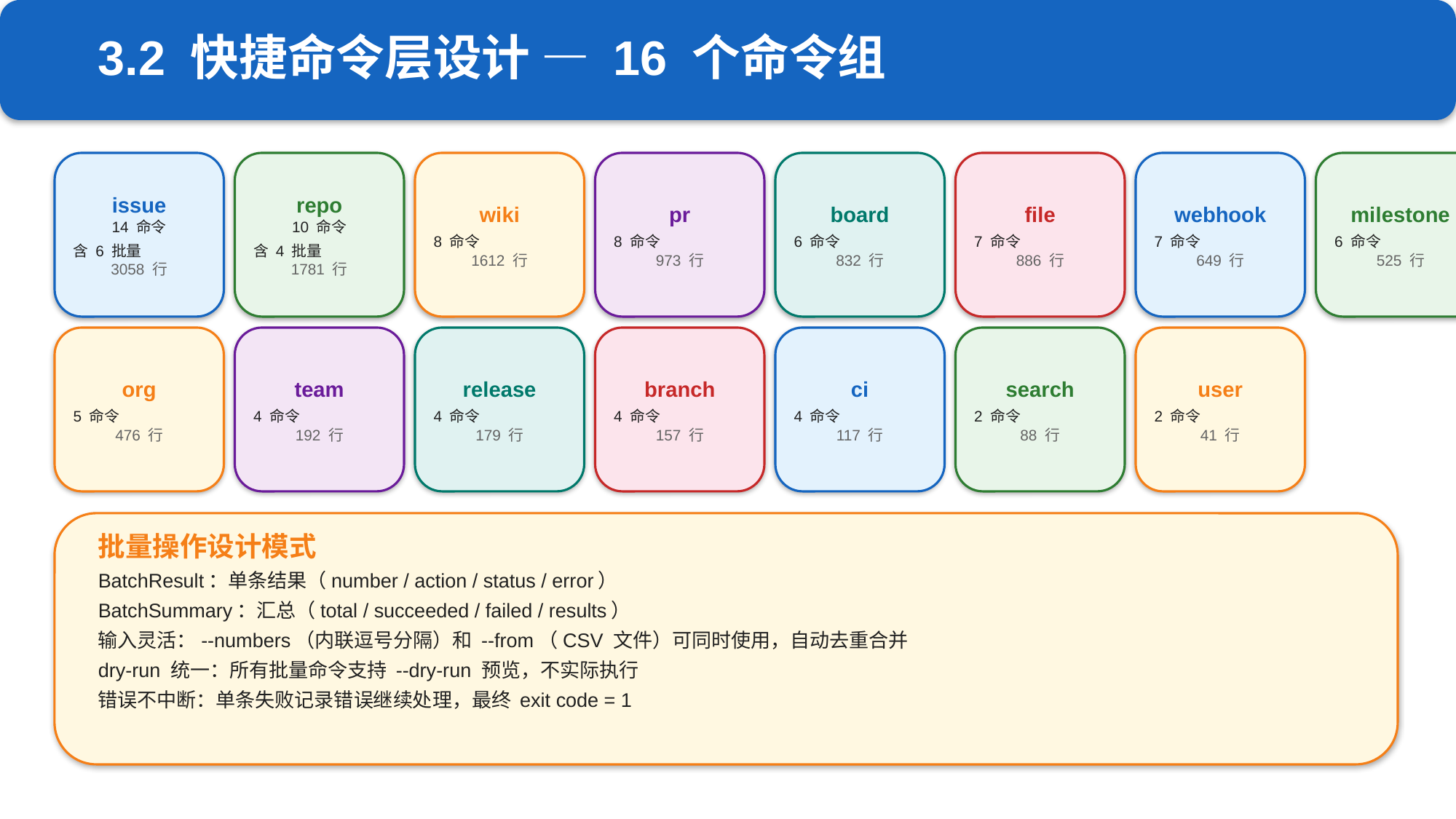

3.2 快捷命令层设计 — 16 个命令组
issue
14 命令
含 6 批量
3058 行
repo
10 命令
含 4 批量
1781 行
wiki
8 命令
1612 行
pr
8 命令
973 行
board
6 命令
832 行
file
7 命令
886 行
webhook
7 命令
649 行
milestone
6 命令
525 行
org
5 命令
476 行
team
4 命令
192 行
release
4 命令
179 行
branch
4 命令
157 行
ci
4 命令
117 行
search
2 命令
88 行
user
2 命令
41 行

批量操作设计模式
BatchResult：单条结果（number / action / status / error）
BatchSummary：汇总（total / succeeded / failed / results）
输入灵活：--numbers（内联逗号分隔）和 --from（CSV 文件）可同时使用，自动去重合并
dry-run 统一：所有批量命令支持 --dry-run 预览，不实际执行
错误不中断：单条失败记录错误继续处理，最终 exit code = 1